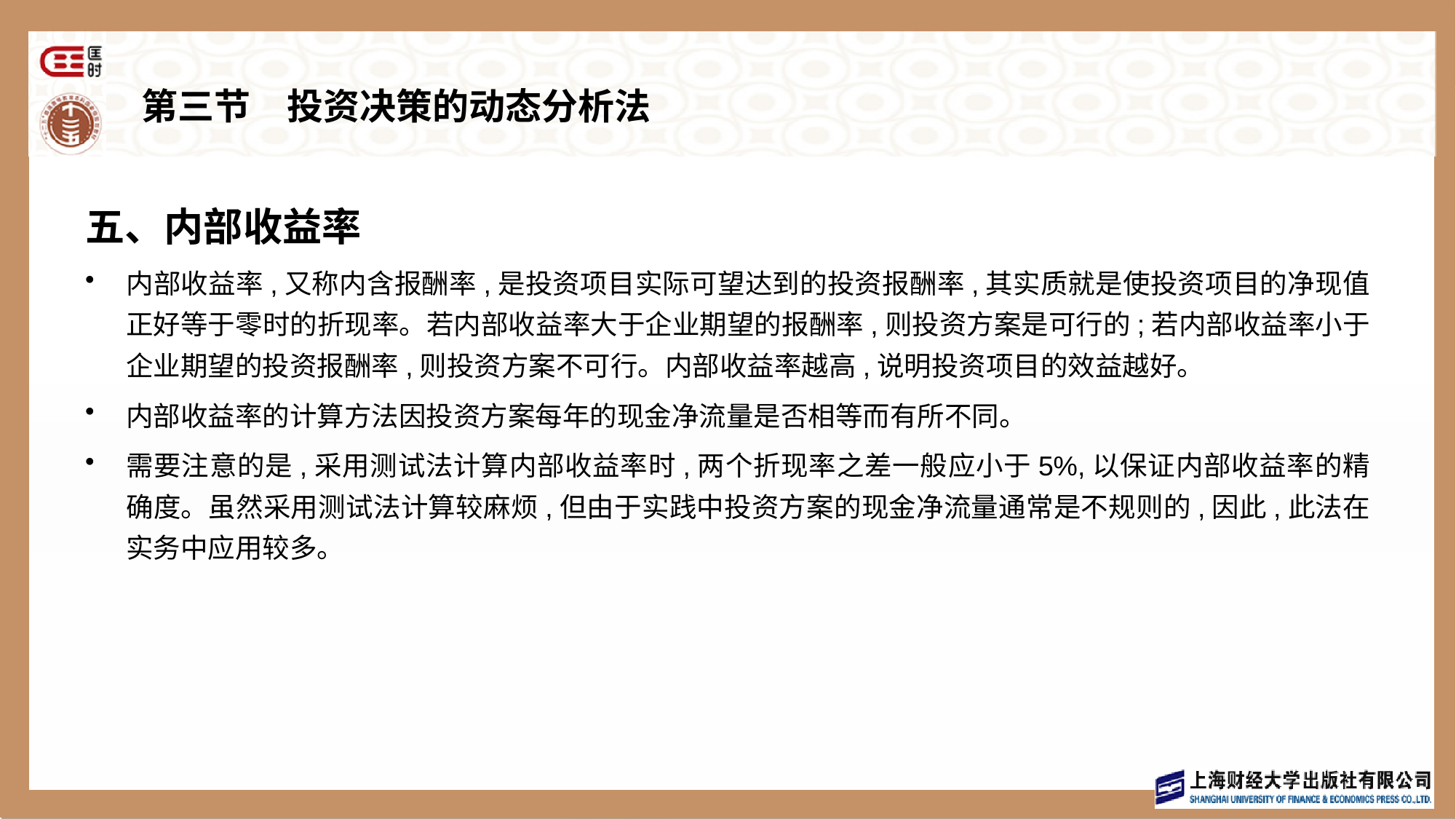

# 第三节　投资决策的动态分析法
五、内部收益率
内部收益率,又称内含报酬率,是投资项目实际可望达到的投资报酬率,其实质就是使投资项目的净现值正好等于零时的折现率。若内部收益率大于企业期望的报酬率,则投资方案是可行的;若内部收益率小于企业期望的投资报酬率,则投资方案不可行。内部收益率越高,说明投资项目的效益越好。
内部收益率的计算方法因投资方案每年的现金净流量是否相等而有所不同。
需要注意的是,采用测试法计算内部收益率时,两个折现率之差一般应小于5%,以保证内部收益率的精确度。虽然采用测试法计算较麻烦,但由于实践中投资方案的现金净流量通常是不规则的,因此,此法在实务中应用较多。